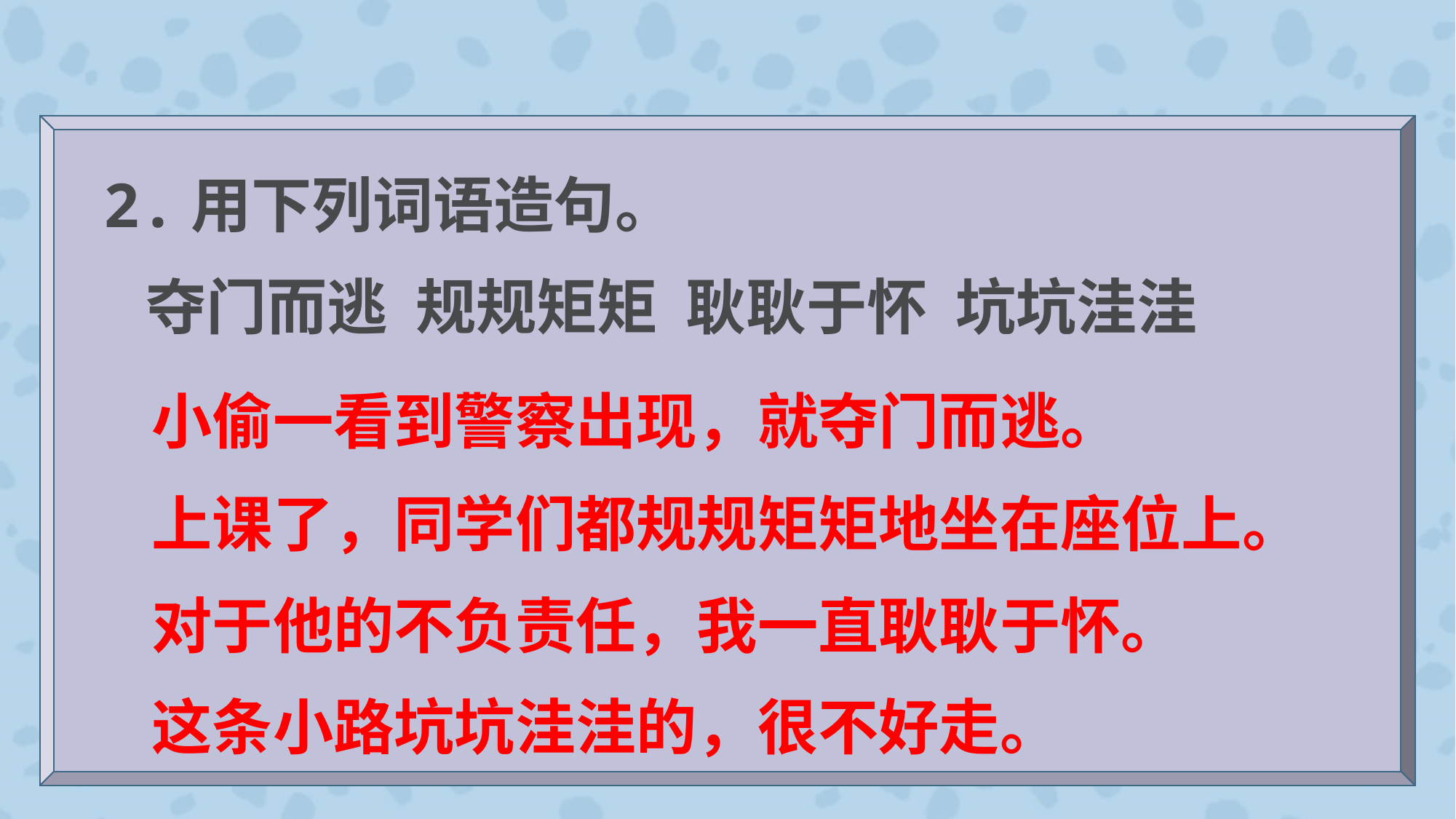

2.用下列词语造句。
  夺门而逃  规规矩矩  耿耿于怀  坑坑洼洼
小偷一看到警察出现，就夺门而逃。
上课了，同学们都规规矩矩地坐在座位上。
对于他的不负责任，我一直耿耿于怀。
这条小路坑坑洼洼的，很不好走。